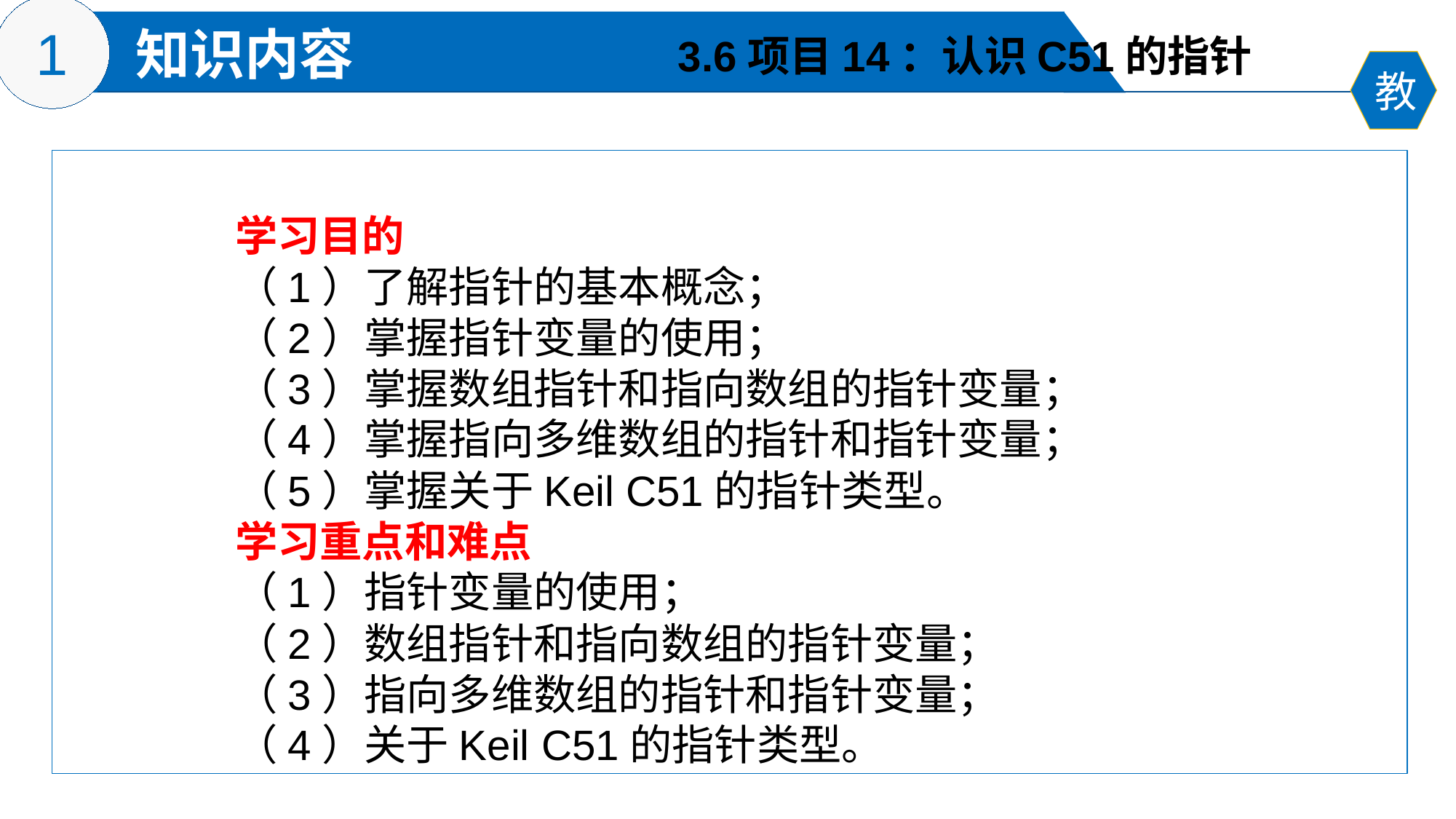

3.6项目14：认识C51的指针
学习目的
（1）了解指针的基本概念；
（2）掌握指针变量的使用；
（3）掌握数组指针和指向数组的指针变量；
（4）掌握指向多维数组的指针和指针变量；
（5）掌握关于Keil C51的指针类型。
学习重点和难点
（1）指针变量的使用；
（2）数组指针和指向数组的指针变量；
（3）指向多维数组的指针和指针变量；
（4）关于Keil C51的指针类型。